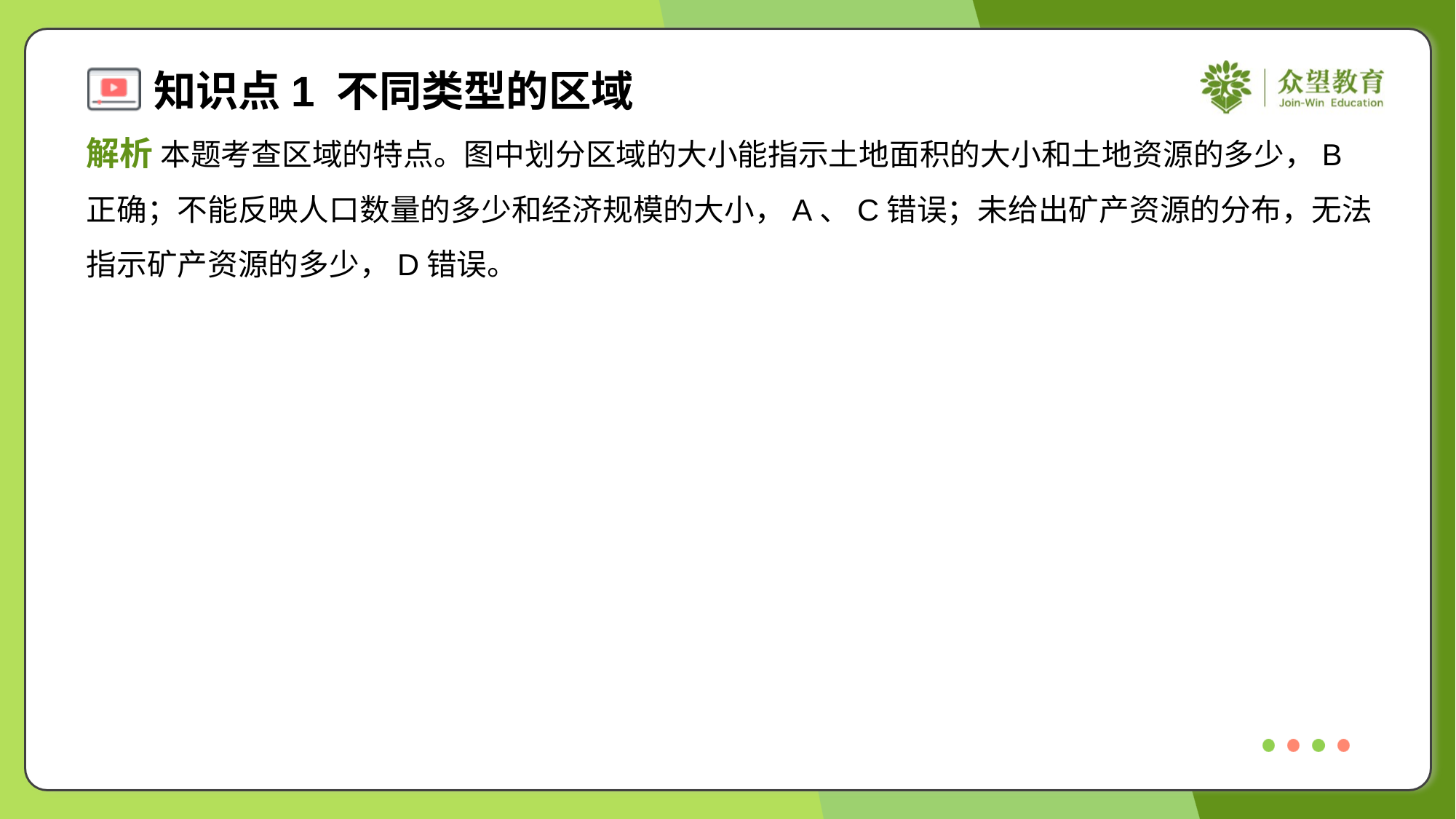

解析 本题考查区域的特点。图中划分区域的大小能指示土地面积的大小和土地资源的多少，B
正确；不能反映人口数量的多少和经济规模的大小，A、C错误；未给出矿产资源的分布，无法
指示矿产资源的多少，D错误。